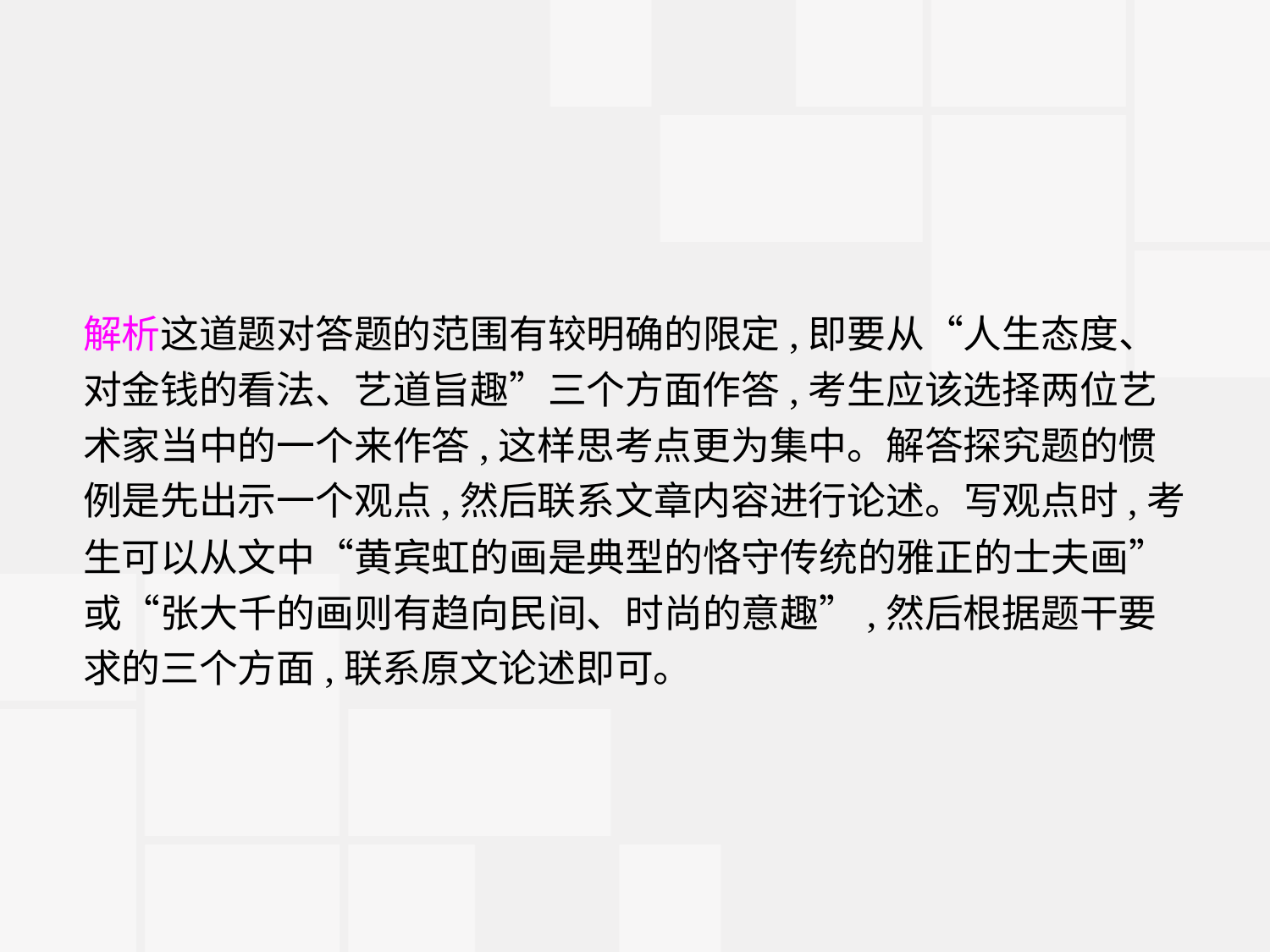

解析这道题对答题的范围有较明确的限定,即要从“人生态度、对金钱的看法、艺道旨趣”三个方面作答,考生应该选择两位艺术家当中的一个来作答,这样思考点更为集中。解答探究题的惯例是先出示一个观点,然后联系文章内容进行论述。写观点时,考生可以从文中“黄宾虹的画是典型的恪守传统的雅正的士夫画”或“张大千的画则有趋向民间、时尚的意趣”,然后根据题干要求的三个方面,联系原文论述即可。